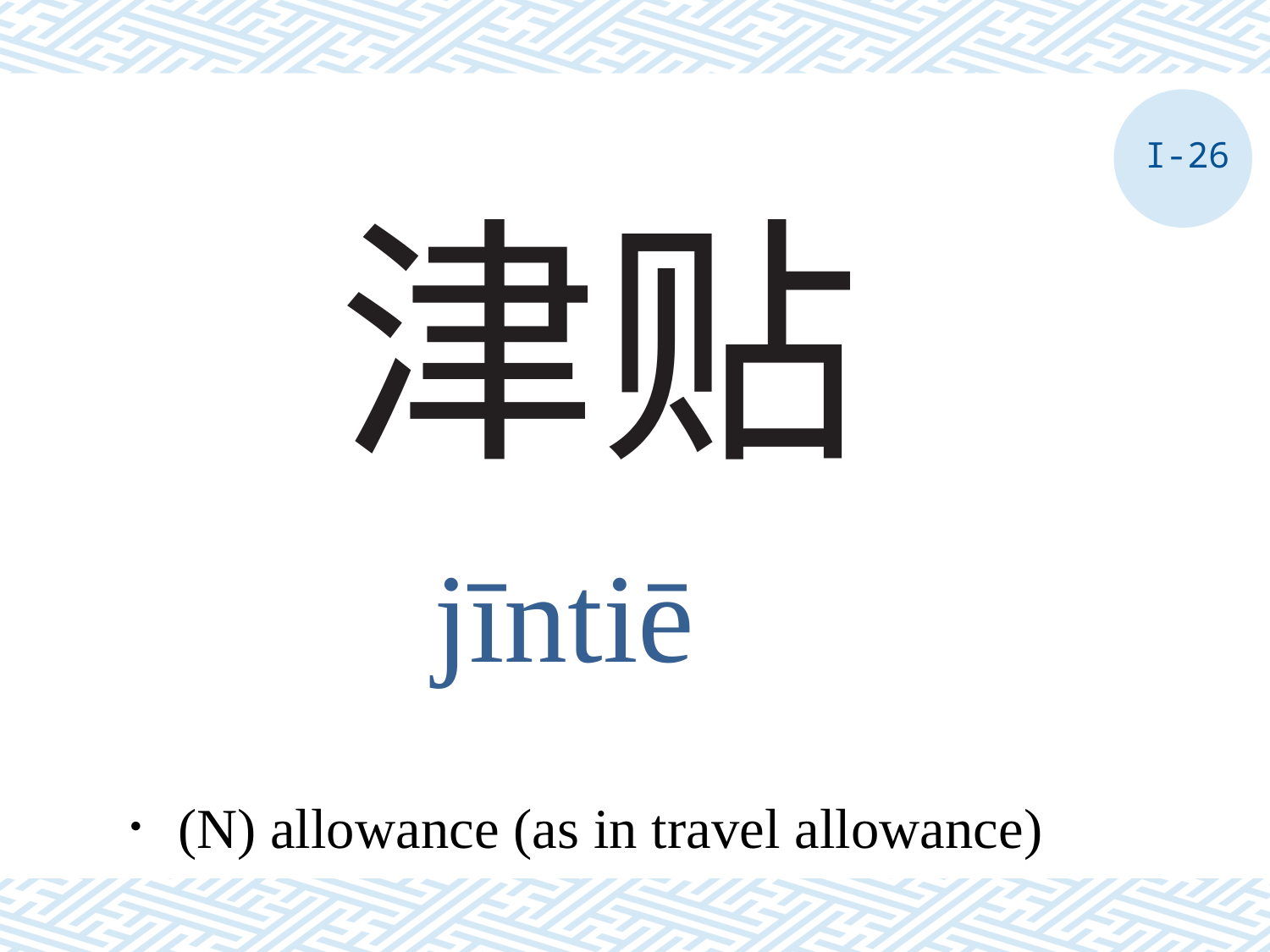

I-26

# 津贴
jīntiē
．(N) allowance (as in travel allowance)